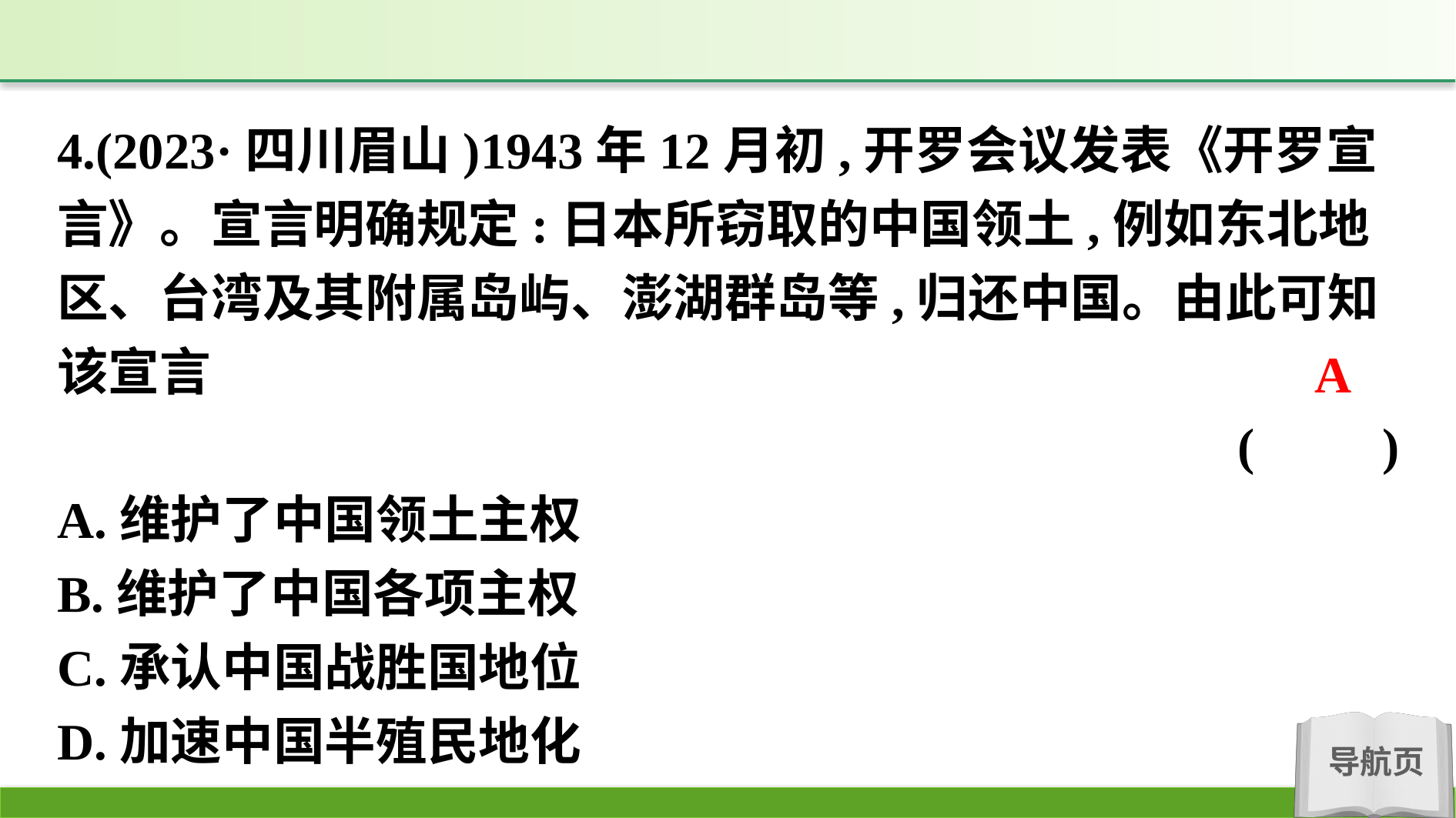

4.(2023·四川眉山)1943年12月初,开罗会议发表《开罗宣言》。宣言明确规定:日本所窃取的中国领土,例如东北地区、台湾及其附属岛屿、澎湖群岛等,归还中国。由此可知该宣言
(　　)
A.维护了中国领土主权
B.维护了中国各项主权
C.承认中国战胜国地位
D.加速中国半殖民地化
A